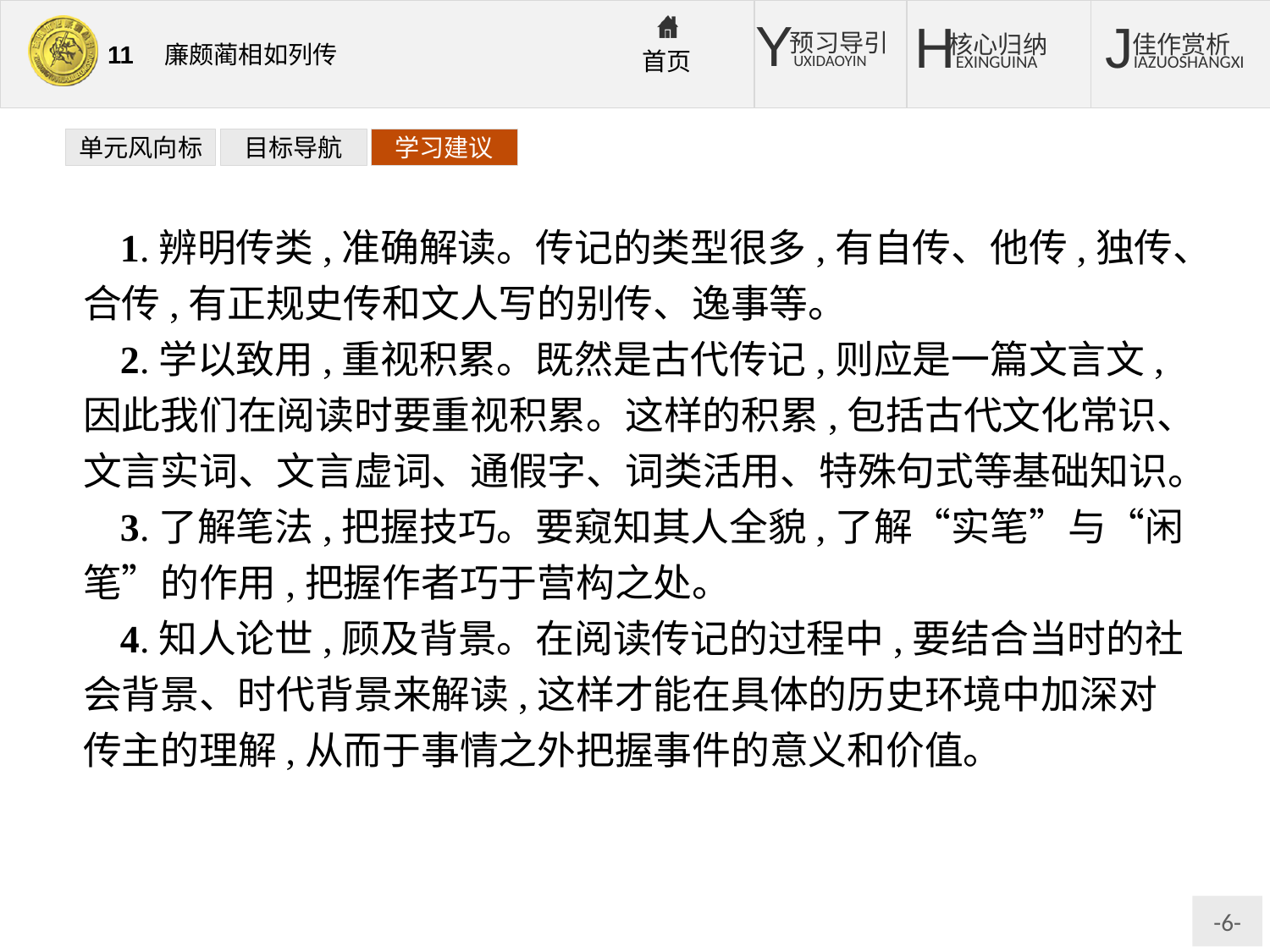

单元风向标
目标导航
学习建议
1.辨明传类,准确解读。传记的类型很多,有自传、他传,独传、合传,有正规史传和文人写的别传、逸事等。
2.学以致用,重视积累。既然是古代传记,则应是一篇文言文,因此我们在阅读时要重视积累。这样的积累,包括古代文化常识、文言实词、文言虚词、通假字、词类活用、特殊句式等基础知识。
3.了解笔法,把握技巧。要窥知其人全貌,了解“实笔”与“闲笔”的作用,把握作者巧于营构之处。
4.知人论世,顾及背景。在阅读传记的过程中,要结合当时的社会背景、时代背景来解读,这样才能在具体的历史环境中加深对传主的理解,从而于事情之外把握事件的意义和价值。